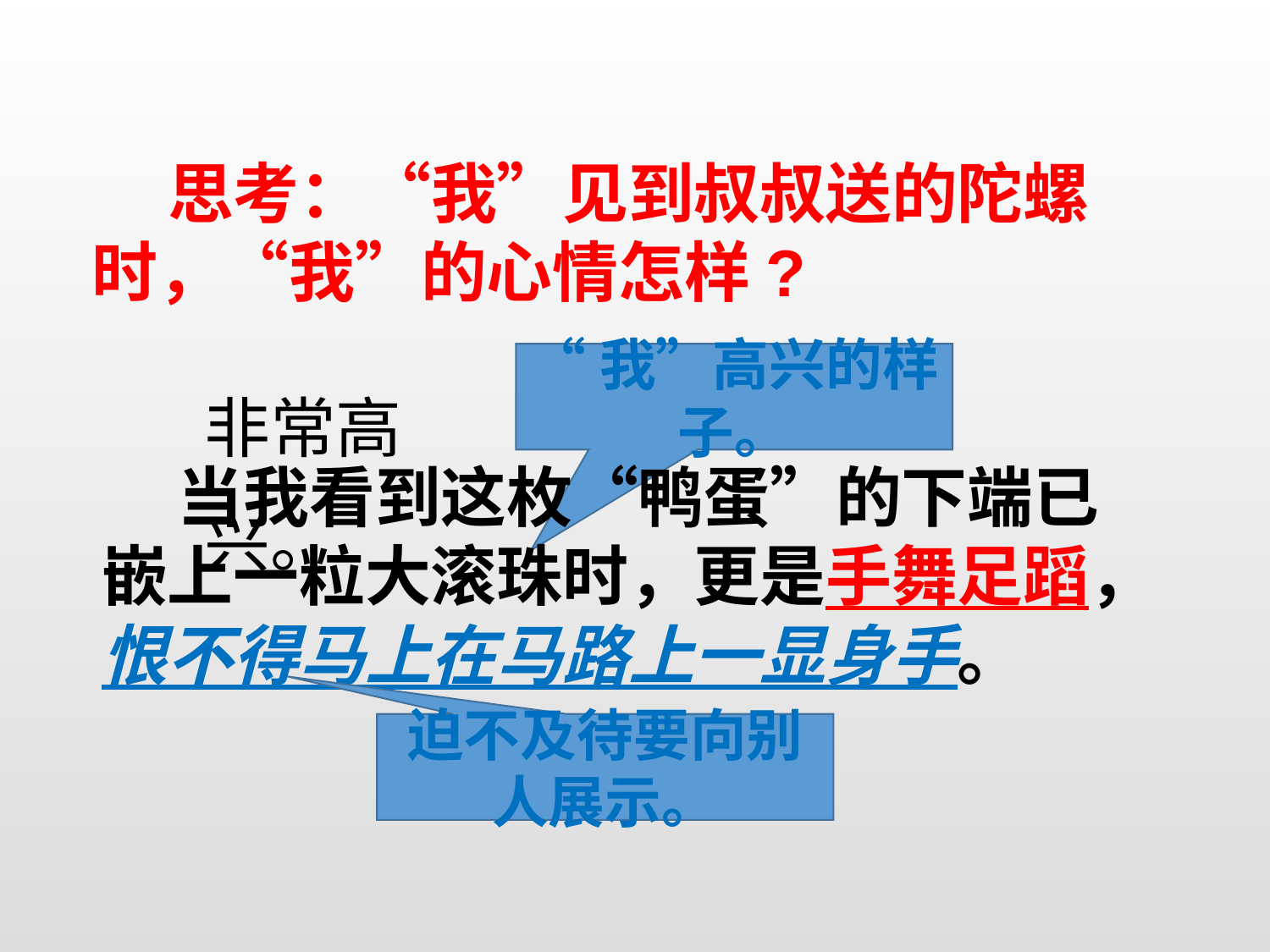

思考：“我”见到叔叔送的陀螺时，“我”的心情怎样?
“我”高兴的样子。
| 非常高兴。 |
| --- |
    当我看到这枚“鸭蛋”的下端已嵌上一粒大滚珠时，更是手舞足蹈，恨不得马上在马路上一显身手。
迫不及待要向别人展示。